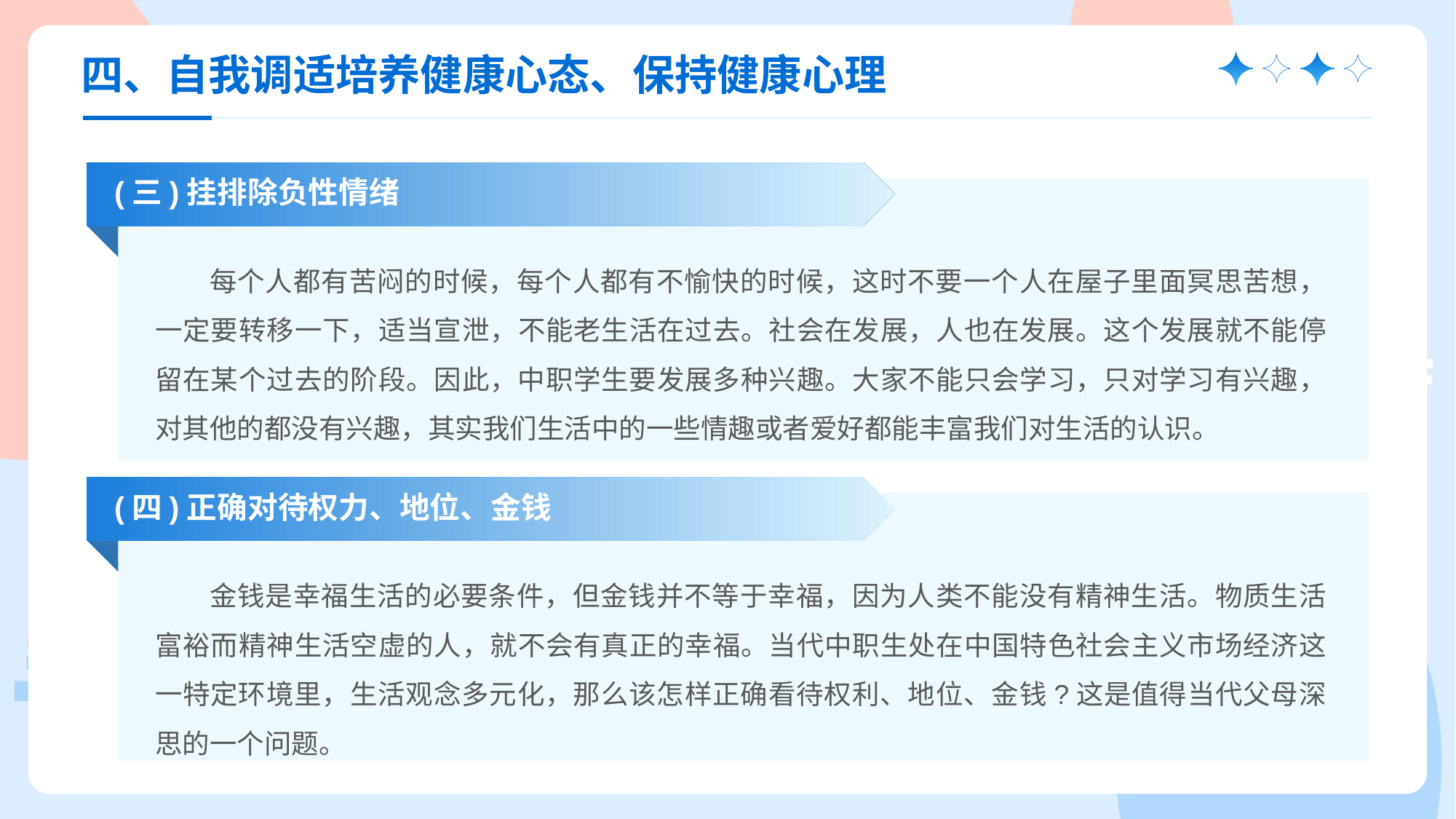

四、自我调适培养健康心态、保持健康心理
(三)挂排除负性情绪

每个人都有苦闷的时候，每个人都有不愉快的时候，这时不要一个人在屋子里面冥思苦想，一定要转移一下，适当宣泄，不能老生活在过去。社会在发展，人也在发展。这个发展就不能停留在某个过去的阶段。因此，中职学生要发展多种兴趣。大家不能只会学习，只对学习有兴趣，对其他的都没有兴趣，其实我们生活中的一些情趣或者爱好都能丰富我们对生活的认识。
(四)正确对待权力、地位、金钱

金钱是幸福生活的必要条件，但金钱并不等于幸福，因为人类不能没有精神生活。物质生活富裕而精神生活空虚的人，就不会有真正的幸福。当代中职生处在中国特色社会主义市场经济这一特定环境里，生活观念多元化，那么该怎样正确看待权利、地位、金钱?这是值得当代父母深思的一个问题。